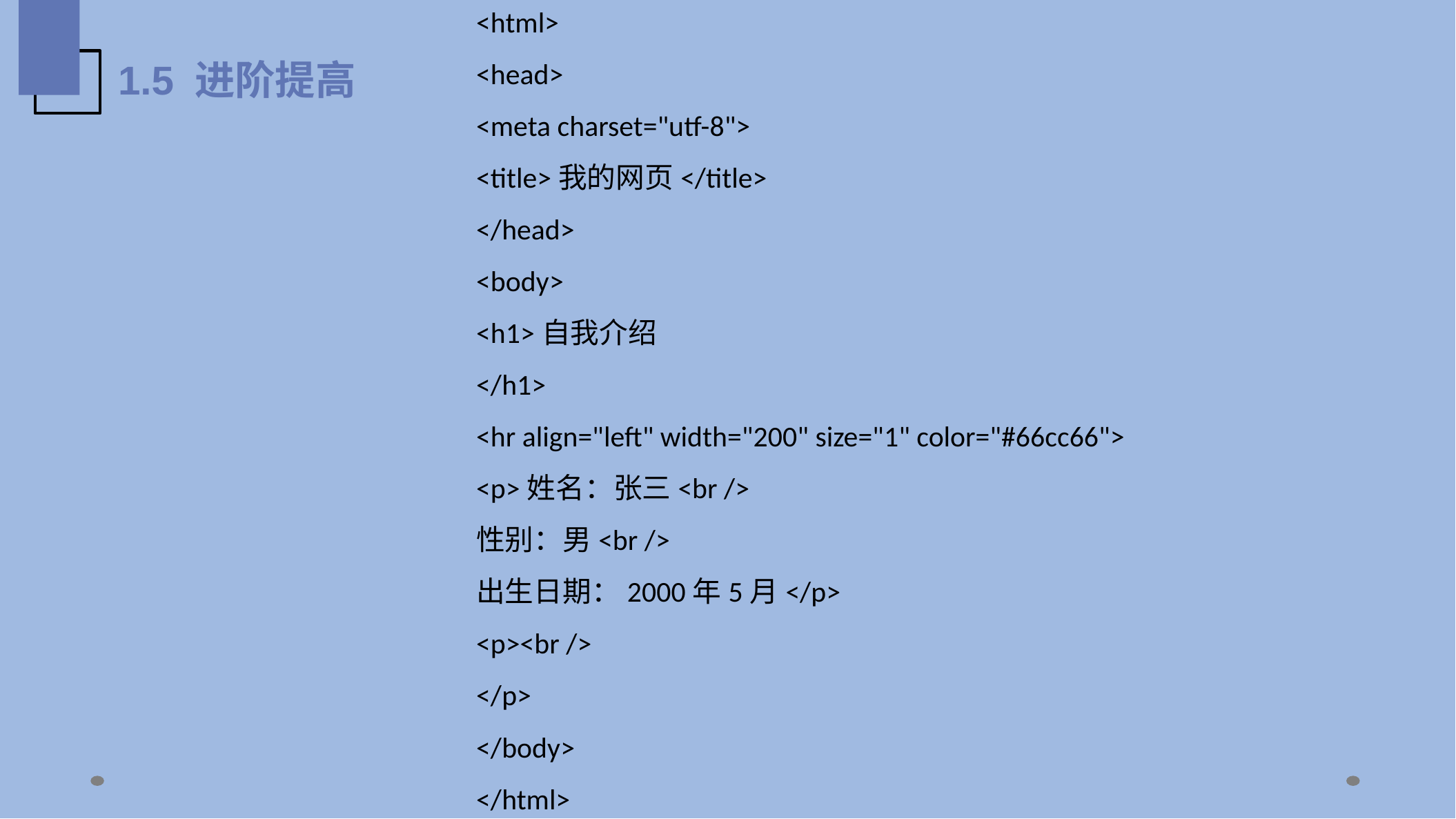

<html>
<head>
<meta charset="utf-8">
<title>我的网页</title>
</head>
<body>
<h1>自我介绍
</h1>
<hr align="left" width="200" size="1" color="#66cc66">
<p>姓名：张三<br />
性别：男<br />
出生日期：2000年5月</p>
<p><br />
</p>
</body>
</html>

1.5 进阶提高